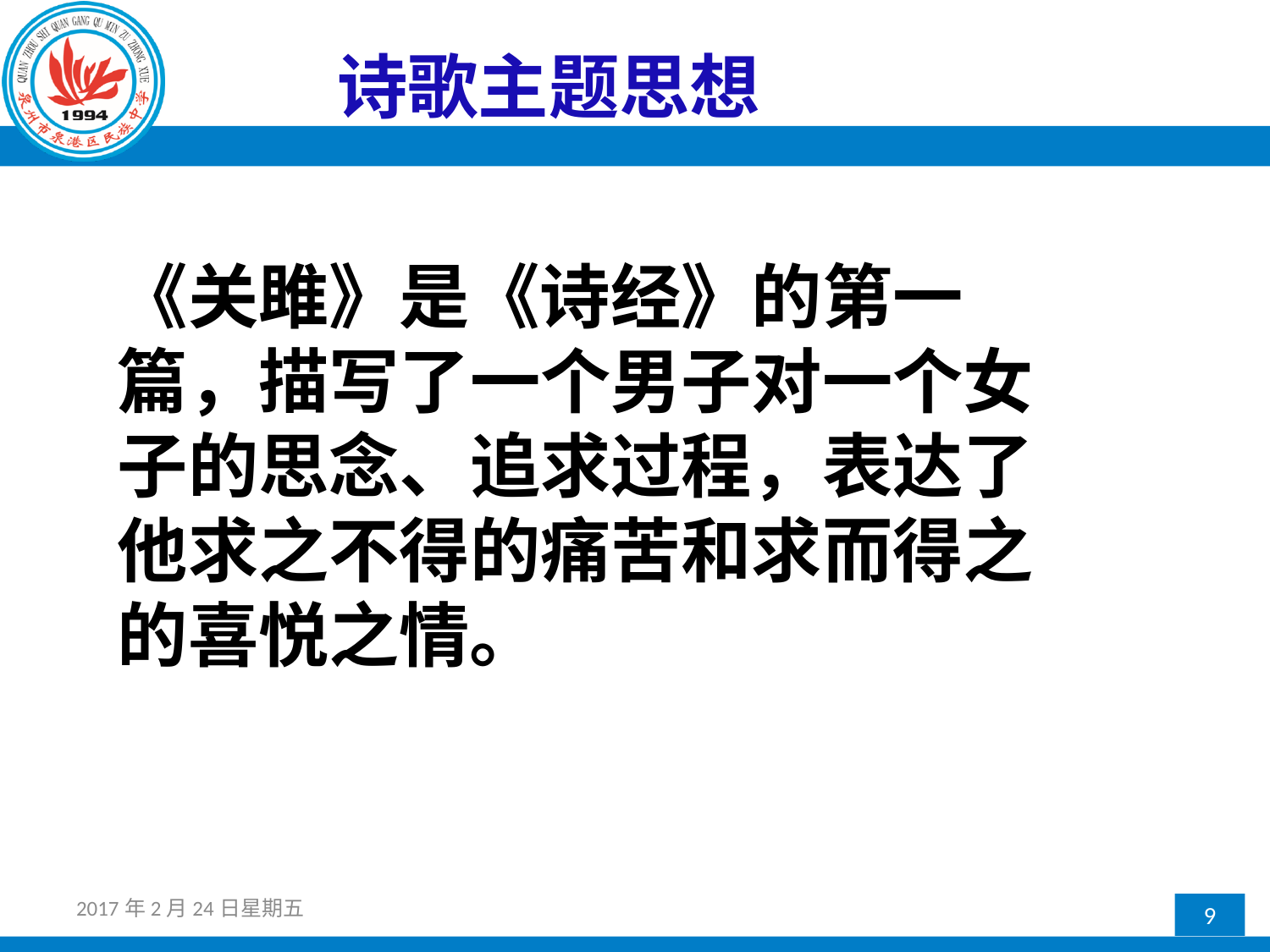

诗歌主题思想
《关雎》是《诗经》的第一篇，描写了一个男子对一个女子的思念、追求过程，表达了他求之不得的痛苦和求而得之的喜悦之情。
2017年2月24日星期五